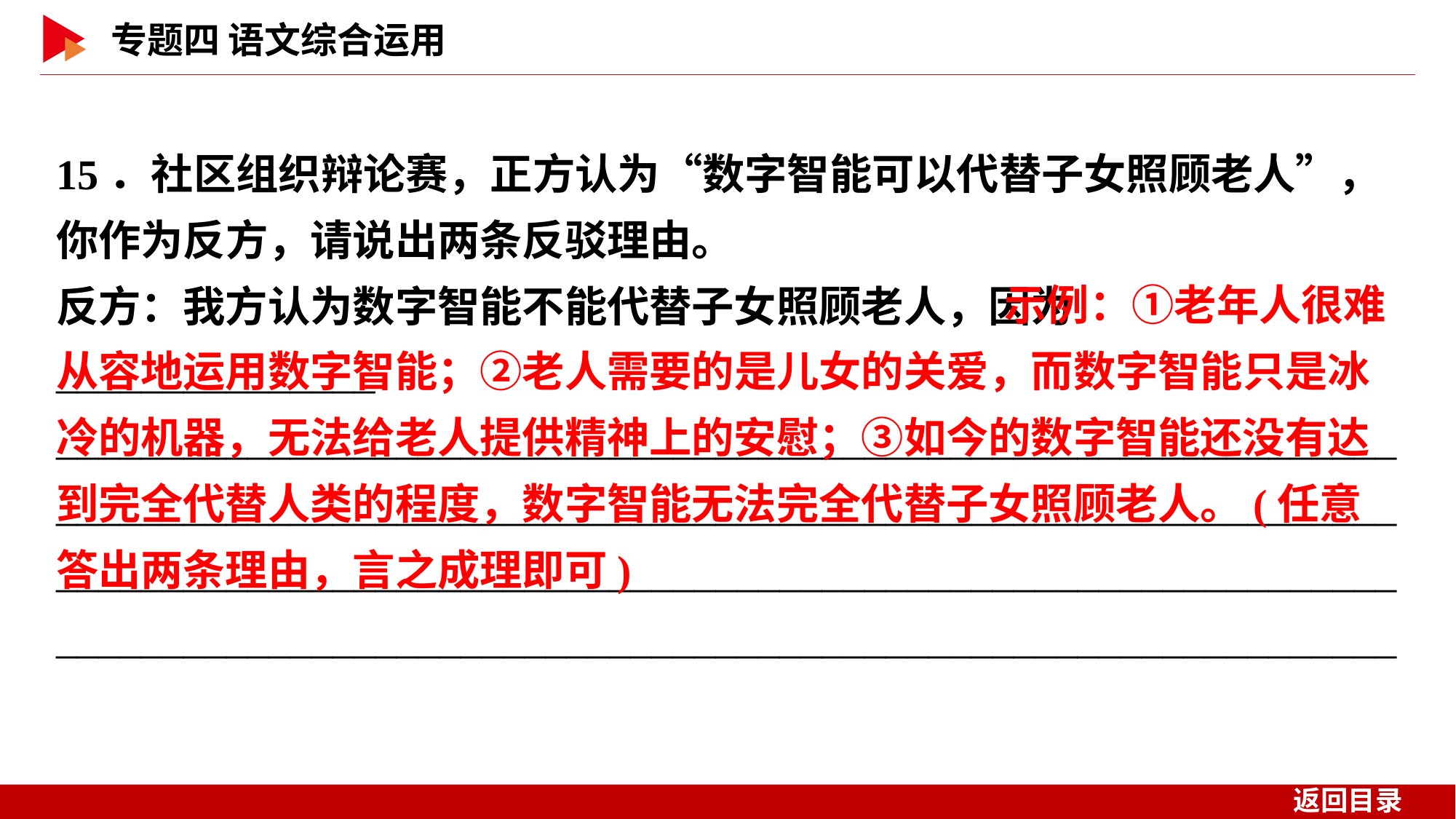

15．社区组织辩论赛，正方认为“数字智能可以代替子女照顾老人”，你作为反方，请说出两条反驳理由。
反方：我方认为数字智能不能代替子女照顾老人，因为_______________
____________________________________________________________________________________________________________________________________________________________________________________________________________________________________________________________
　                                                                                              示例：①老年人很难从容地运用数字智能；②老人需要的是儿女的关爱，而数字智能只是冰冷的机器，无法给老人提供精神上的安慰；③如今的数字智能还没有达到完全代替人类的程度，数字智能无法完全代替子女照顾老人。(任意答出两条理由，言之成理即可)